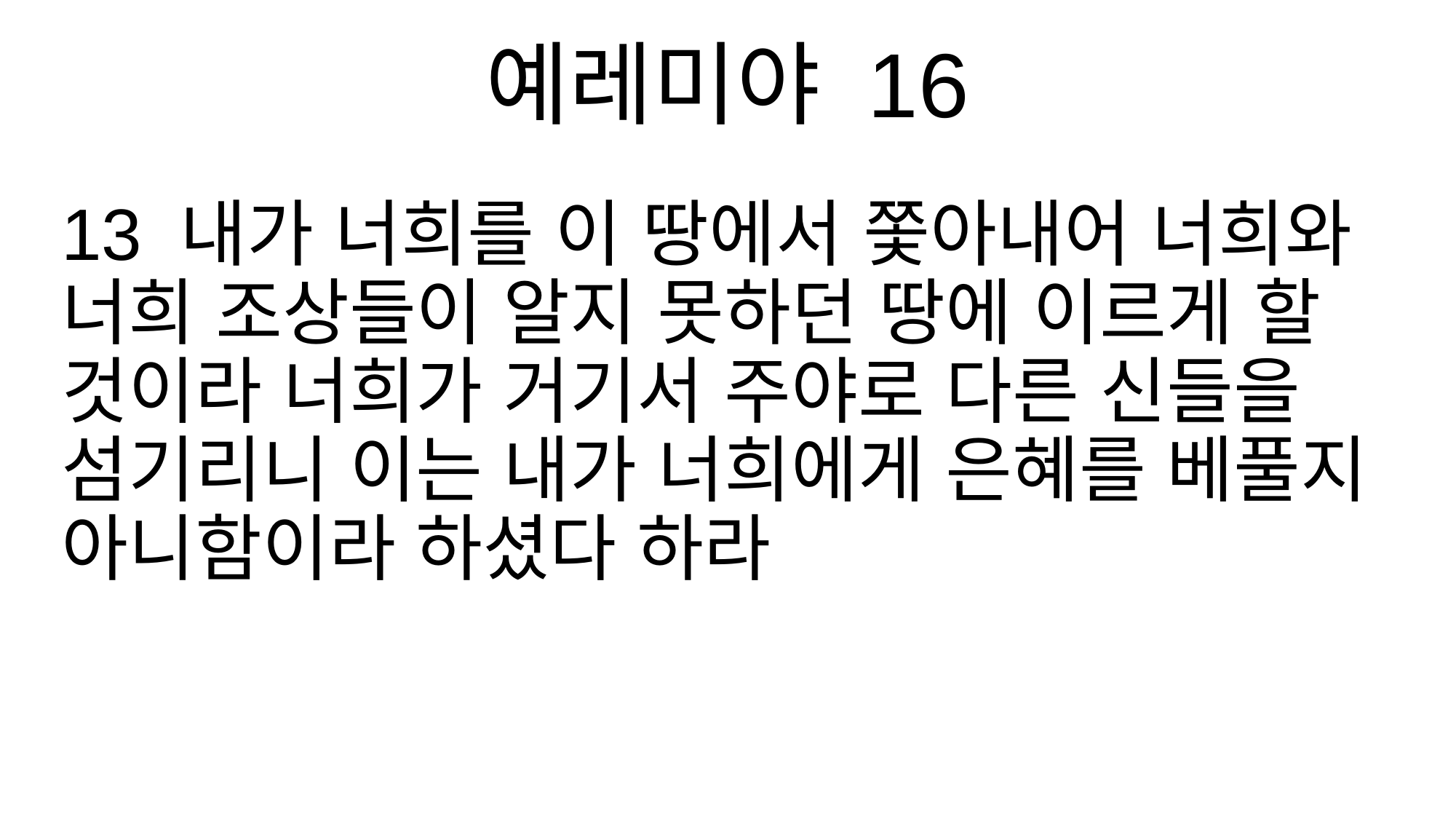

예레미야 16
13 내가 너희를 이 땅에서 쫓아내어 너희와 너희 조상들이 알지 못하던 땅에 이르게 할 것이라 너희가 거기서 주야로 다른 신들을 섬기리니 이는 내가 너희에게 은혜를 베풀지 아니함이라 하셨다 하라